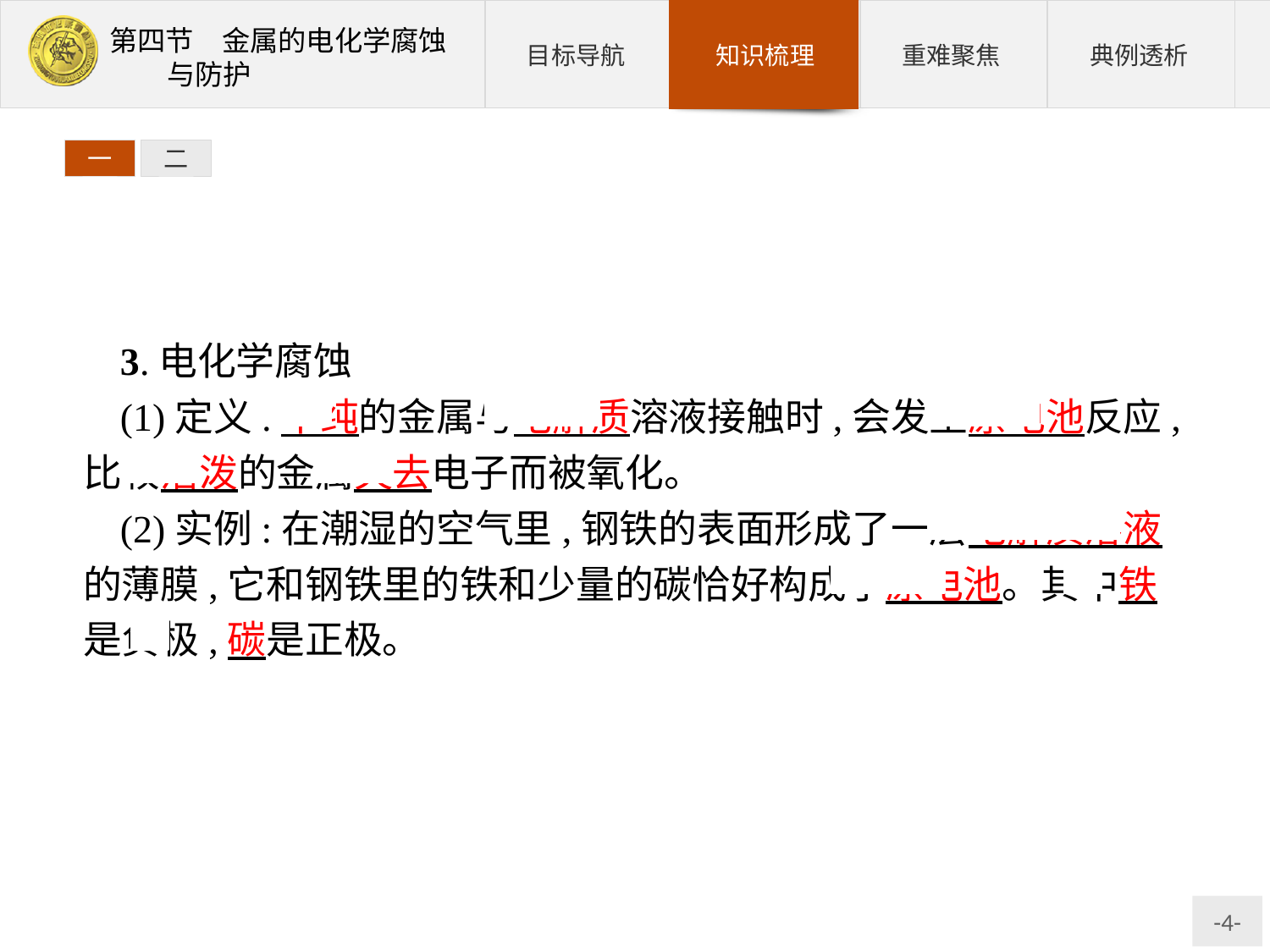

一
二
3.电化学腐蚀
(1)定义:不纯的金属与电解质溶液接触时,会发生原电池反应,比较活泼的金属失去电子而被氧化。
(2)实例:在潮湿的空气里,钢铁的表面形成了一层电解质溶液的薄膜,它和钢铁里的铁和少量的碳恰好构成了原电池。其中铁是负极,碳是正极。